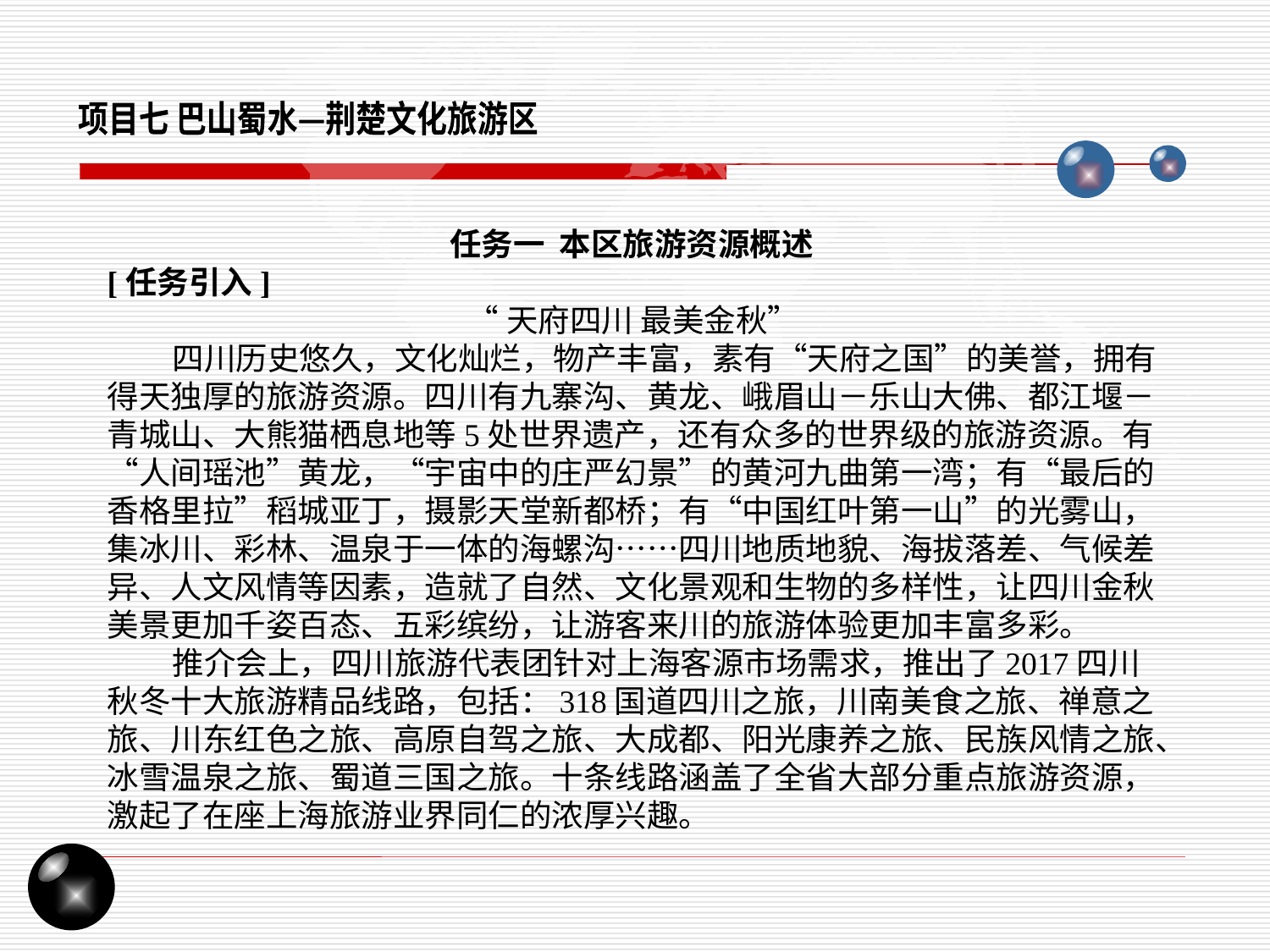

项目七 巴山蜀水—荆楚文化旅游区
任务一  本区旅游资源概述
[任务引入]
 “天府四川 最美金秋”
        四川历史悠久，文化灿烂，物产丰富，素有“天府之国”的美誉，拥有得天独厚的旅游资源。四川有九寨沟、黄龙、峨眉山－乐山大佛、都江堰－青城山、大熊猫栖息地等5处世界遗产，还有众多的世界级的旅游资源。有“人间瑶池”黄龙，“宇宙中的庄严幻景”的黄河九曲第一湾；有“最后的香格里拉”稻城亚丁，摄影天堂新都桥；有“中国红叶第一山”的光雾山，集冰川、彩林、温泉于一体的海螺沟……四川地质地貌、海拔落差、气候差异、人文风情等因素，造就了自然、文化景观和生物的多样性，让四川金秋美景更加千姿百态、五彩缤纷，让游客来川的旅游体验更加丰富多彩。
        推介会上，四川旅游代表团针对上海客源市场需求，推出了2017四川秋冬十大旅游精品线路，包括：318国道四川之旅，川南美食之旅、禅意之旅、川东红色之旅、高原自驾之旅、大成都、阳光康养之旅、民族风情之旅、冰雪温泉之旅、蜀道三国之旅。十条线路涵盖了全省大部分重点旅游资源，激起了在座上海旅游业界同仁的浓厚兴趣。